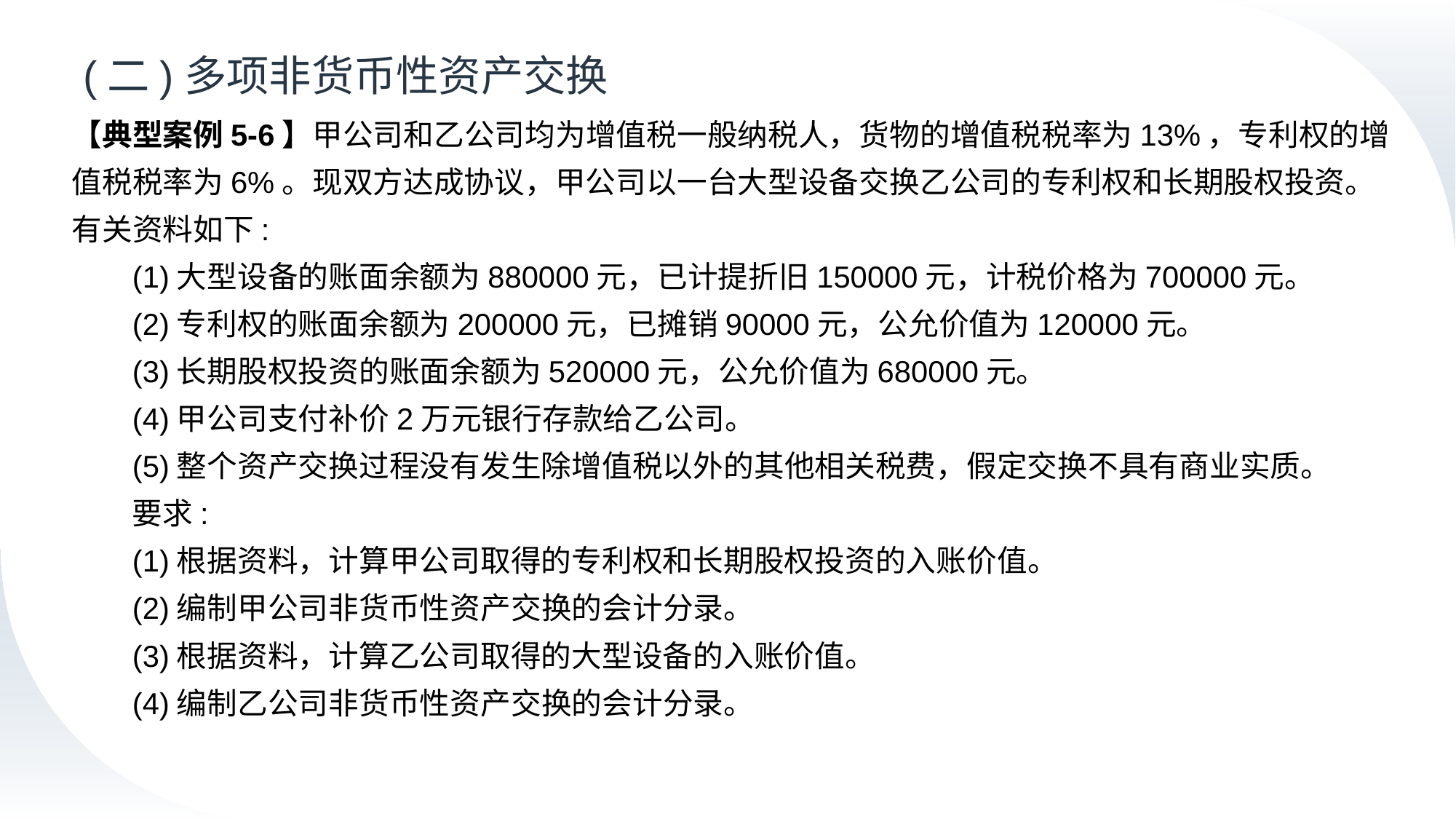

# (二)多项非货币性资产交换
【典型案例5-6】甲公司和乙公司均为增值税一般纳税人，货物的增值税税率为13%，专利权的增值税税率为6%。现双方达成协议，甲公司以一台大型设备交换乙公司的专利权和长期股权投资。有关资料如下:
(1)大型设备的账面余额为880000元，已计提折旧150000元，计税价格为700000元。
(2)专利权的账面余额为200000元，已摊销90000元，公允价值为120000元。
(3)长期股权投资的账面余额为520000元，公允价值为680000元。
(4)甲公司支付补价2万元银行存款给乙公司。
(5)整个资产交换过程没有发生除增值税以外的其他相关税费，假定交换不具有商业实质。
要求:
(1)根据资料，计算甲公司取得的专利权和长期股权投资的入账价值。
(2)编制甲公司非货币性资产交换的会计分录。
(3)根据资料，计算乙公司取得的大型设备的入账价值。
(4)编制乙公司非货币性资产交换的会计分录。